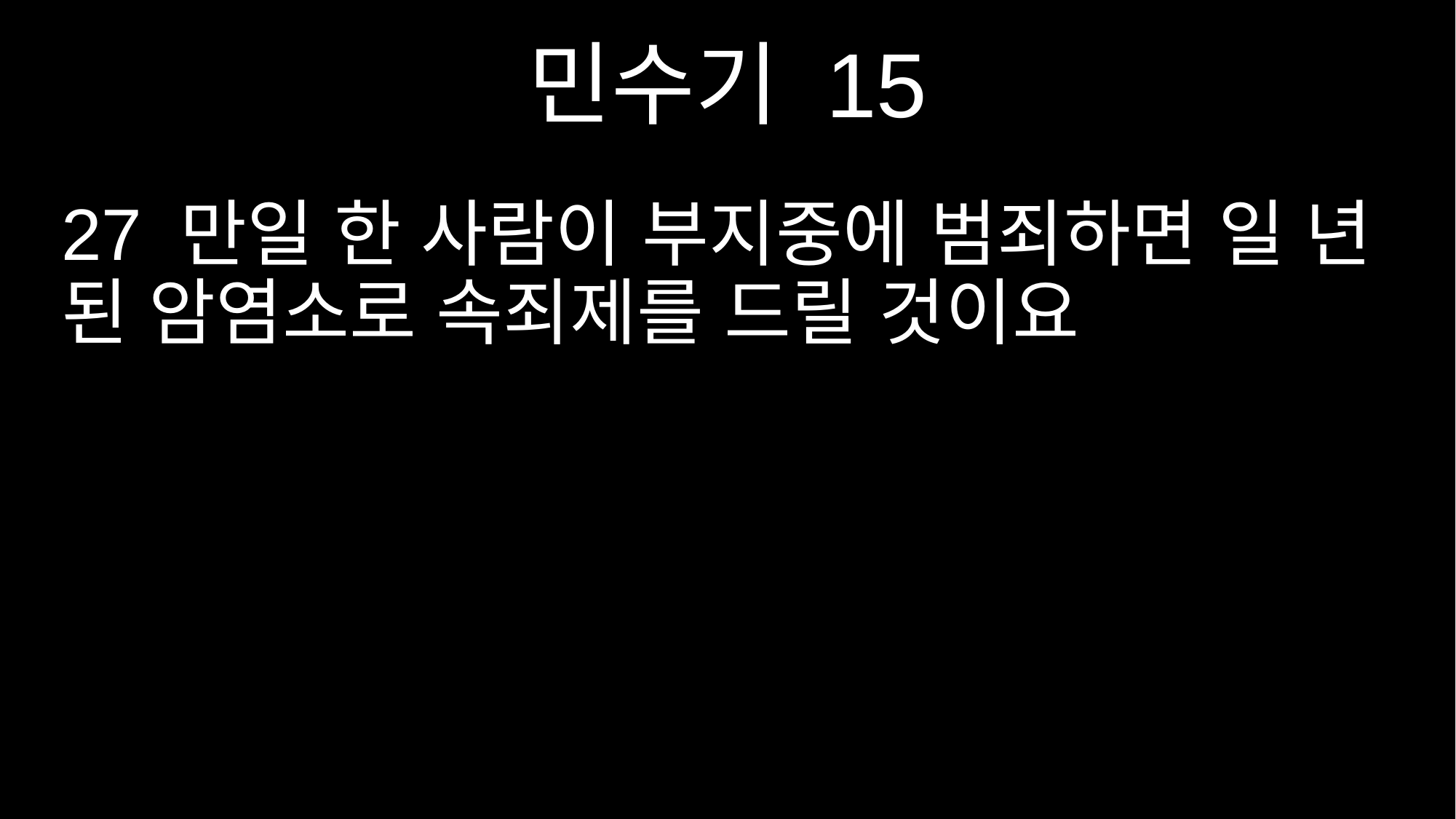

민수기 15
27 만일 한 사람이 부지중에 범죄하면 일 년 된 암염소로 속죄제를 드릴 것이요